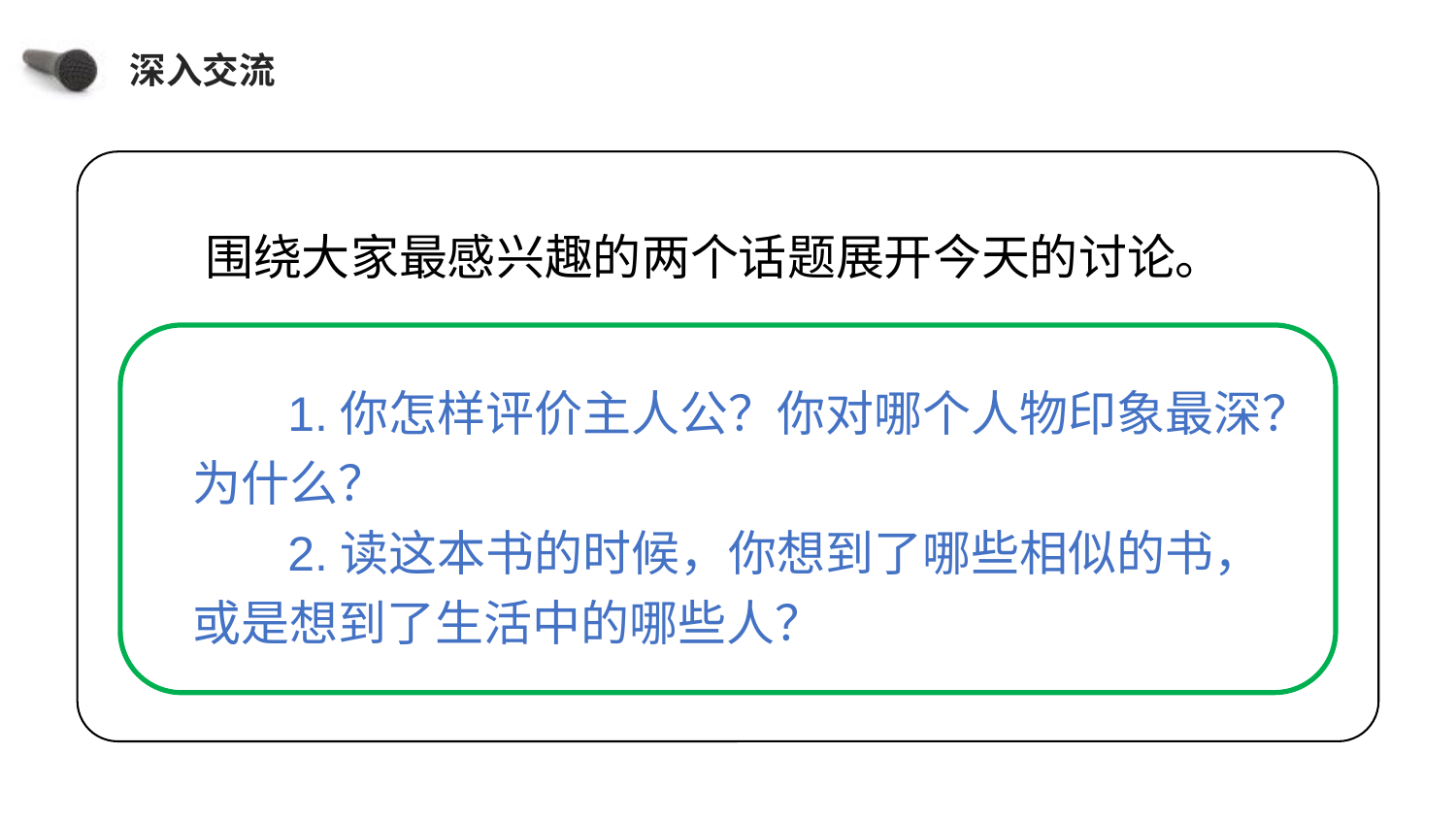

深入交流
    围绕大家最感兴趣的两个话题展开今天的讨论。

       1.你怎样评价主人公？你对哪个人物印象最深？为什么？
       2.读这本书的时候，你想到了哪些相似的书，或是想到了生活中的哪些人？